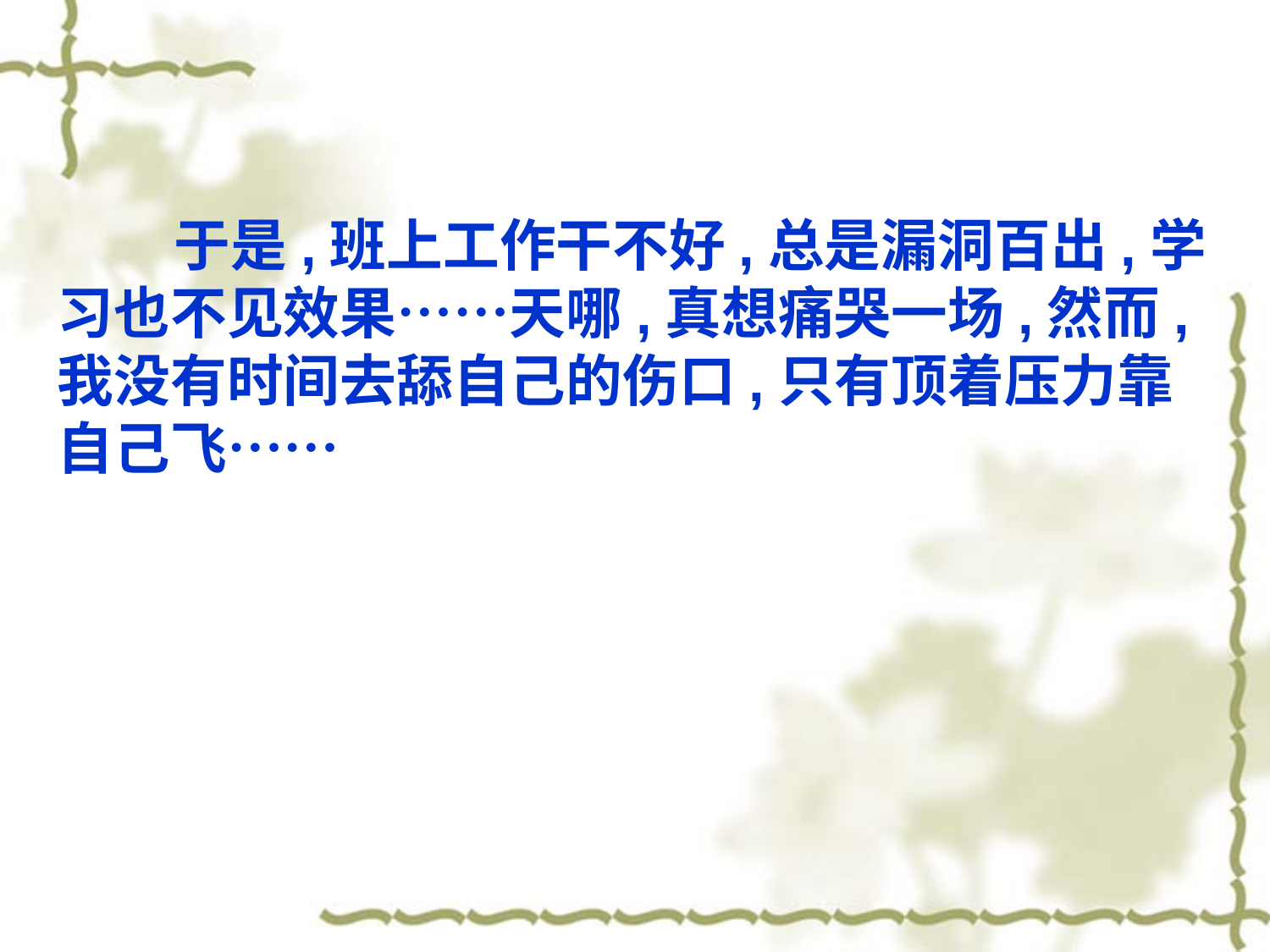

于是,班上工作干不好,总是漏洞百出,学习也不见效果……天哪,真想痛哭一场,然而, 我没有时间去舔自己的伤口,只有顶着压力靠自己飞……

139